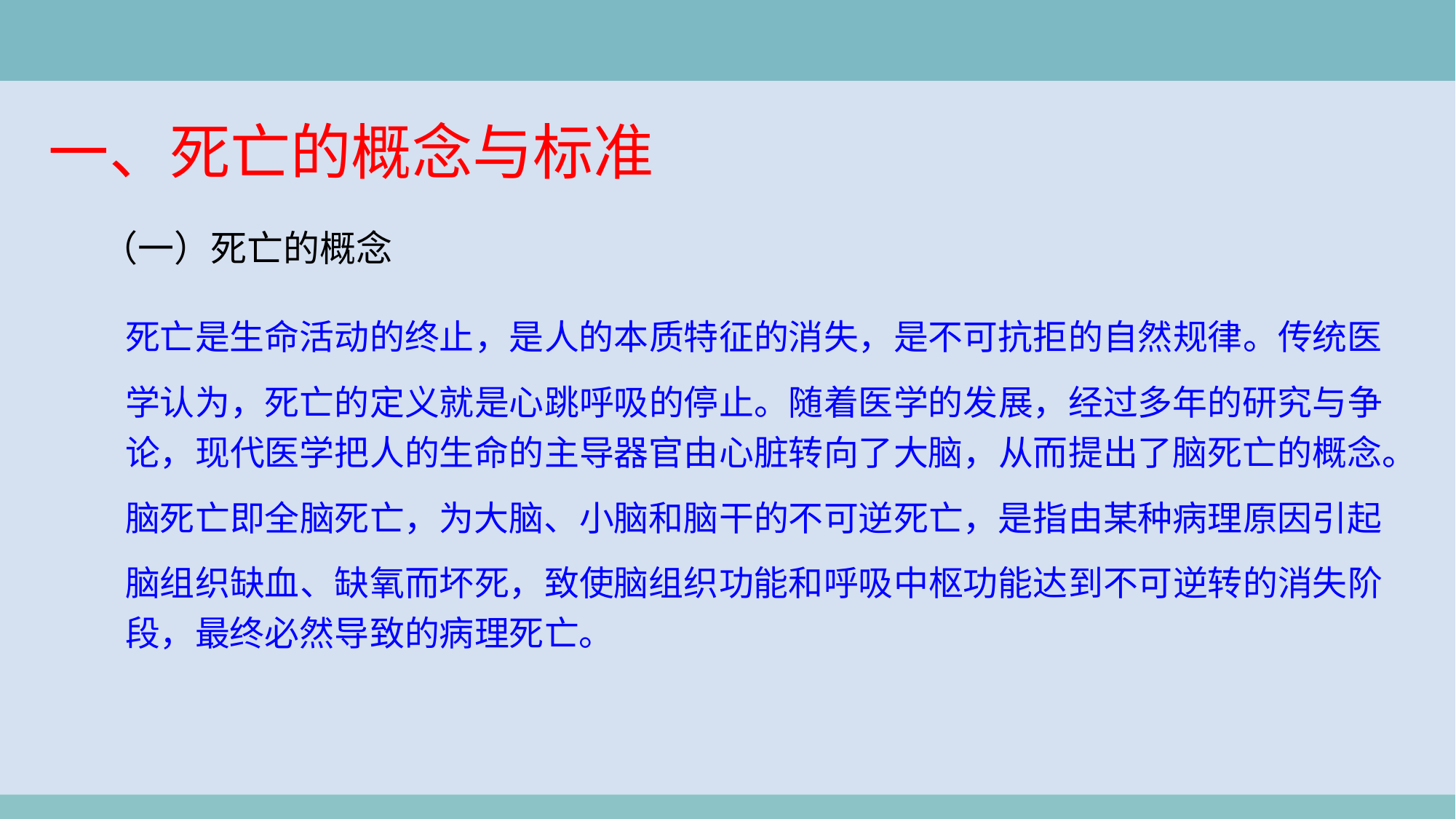

一、死亡的概念与标准
（一）死亡的概念
死亡是生命活动的终止，是人的本质特征的消失，是不可抗拒的自然规律。传统医
学认为，死亡的定义就是心跳呼吸的停止。随着医学的发展，经过多年的研究与争论，现代医学把人的生命的主导器官由心脏转向了大脑，从而提出了脑死亡的概念。
脑死亡即全脑死亡，为大脑、小脑和脑干的不可逆死亡，是指由某种病理原因引起
脑组织缺血、缺氧而坏死，致使脑组织功能和呼吸中枢功能达到不可逆转的消失阶段，最终必然导致的病理死亡。